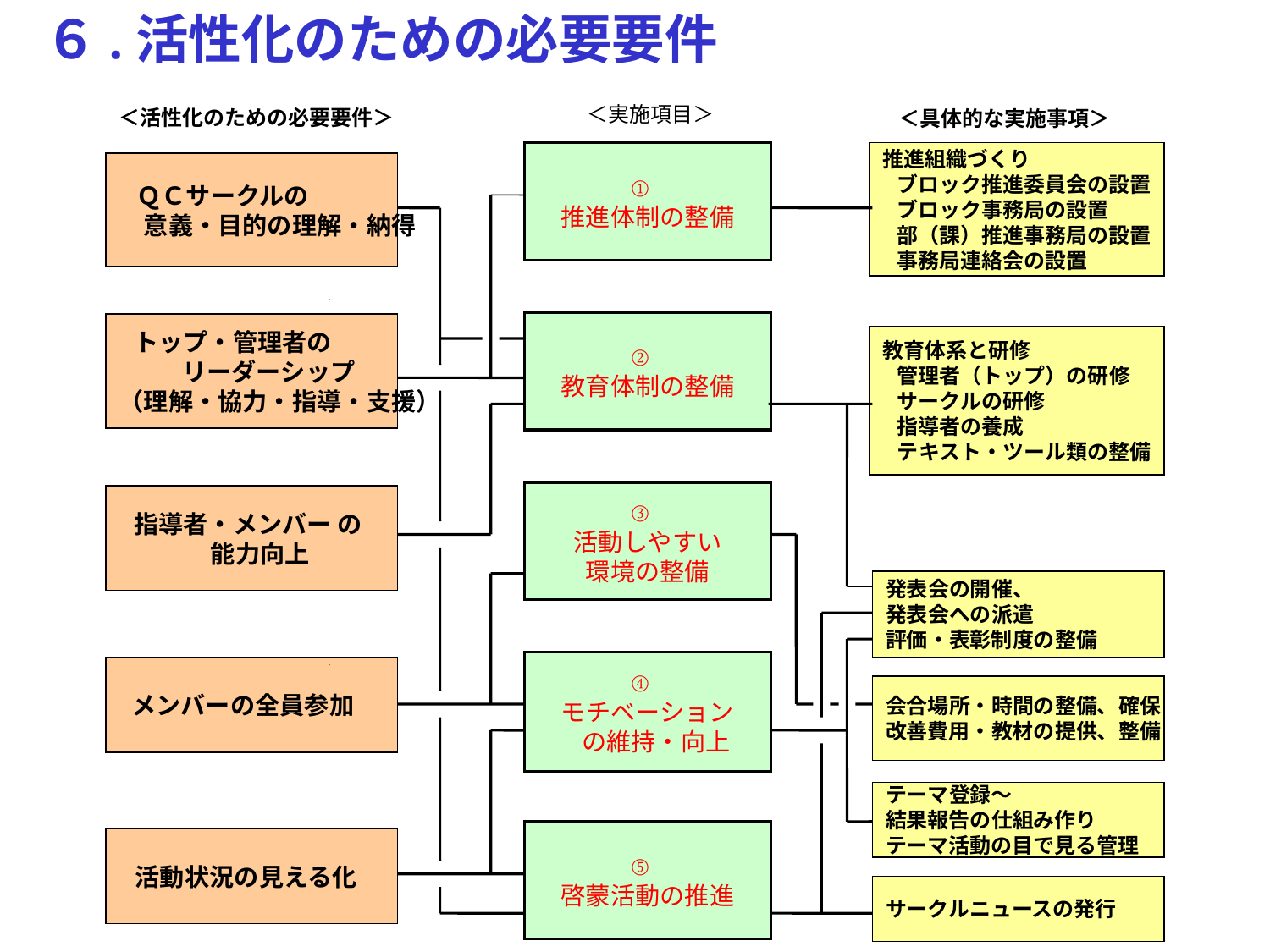

６.活性化のための必要要件
＜実施項目＞
＜活性化のための必要要件＞
＜具体的な実施事項＞
①
推進体制の整備
推進組織づくり
  ブロック推進委員会の設置
  ブロック事務局の設置
  部（課）推進事務局の設置
  事務局連絡会の設置
　ＱＣサークルの
　意義・目的の理解・納得

②
教育体制の整備
  トップ・管理者の
          リーダーシップ
（理解・協力・指導・支援）
教育体系と研修
  管理者（トップ）の研修
  サークルの研修
  指導者の養成
  テキスト・ツール類の整備

③
活動しやすい
環境の整備

  指導者・メンバー の
               能力向上

発表会の開催、
発表会への派遣
評価・表彰制度の整備

④
モチベーション
  の維持・向上
  メンバーの全員参加

会合場所・時間の整備、確保
改善費用・教材の提供、整備

テーマ登録～
結果報告の仕組み作り
テーマ活動の目で見る管理
⑤
啓蒙活動の推進

   活動状況の見える化

サークルニュースの発行